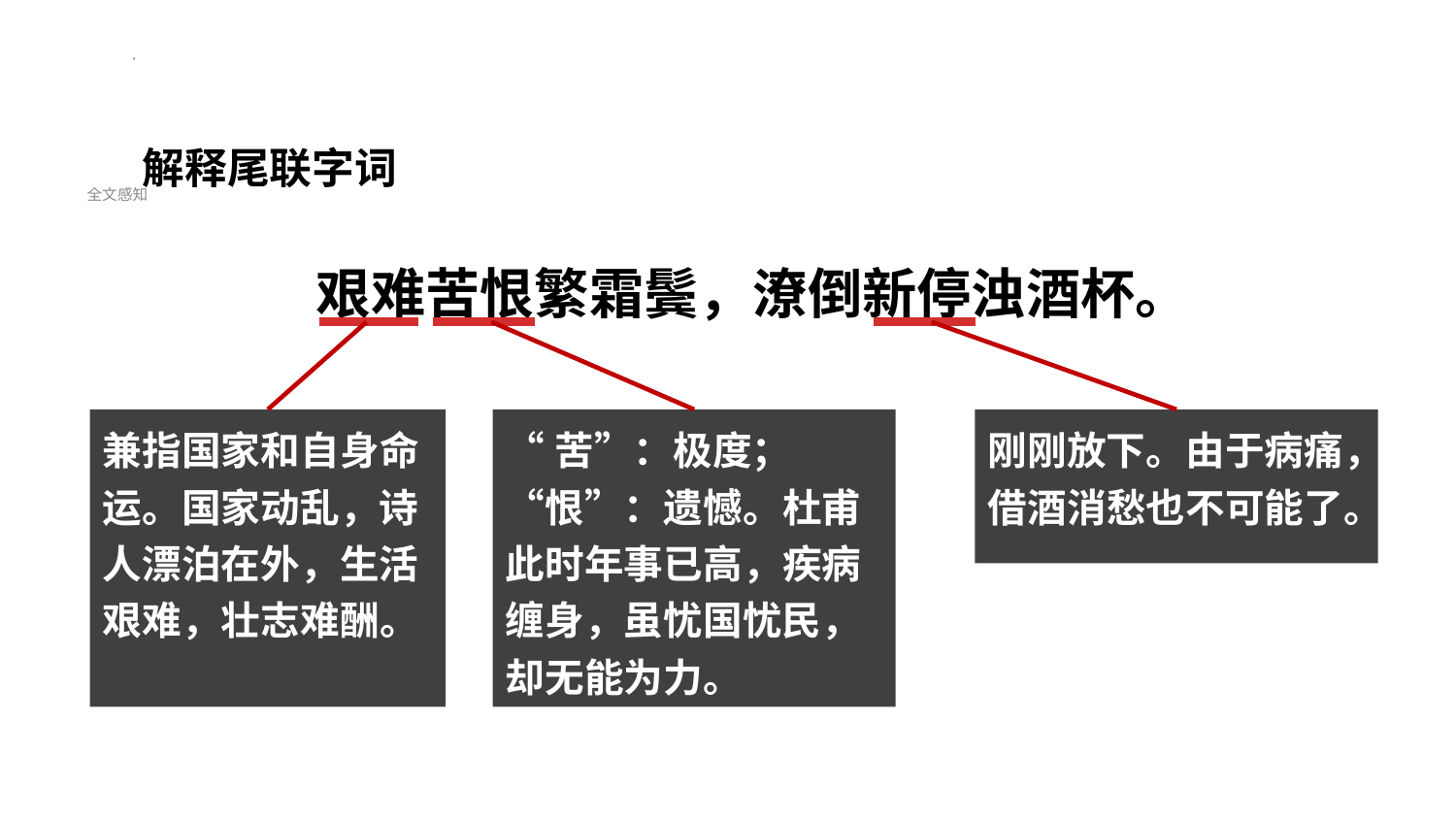

解释尾联字词
艰难苦恨繁霜鬓，潦倒新停浊酒杯。
兼指国家和自身命运。国家动乱，诗人漂泊在外，生活艰难，壮志难酬。
“苦”：极度；“恨”：遗憾。杜甫此时年事已高，疾病缠身，虽忧国忧民，却无能为力。
刚刚放下。由于病痛，借酒消愁也不可能了。
全文感知